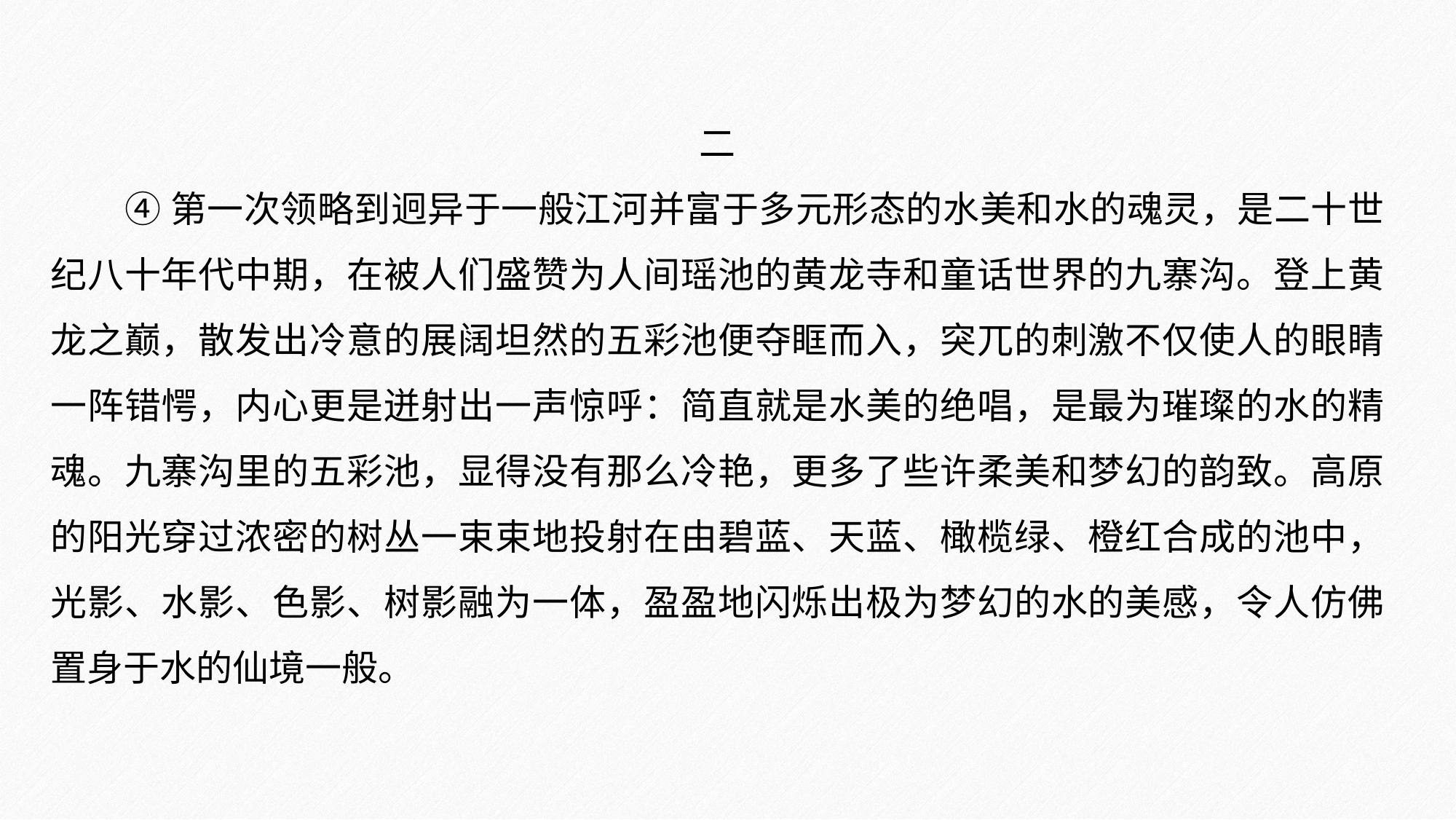

二
④第一次领略到迥异于一般江河并富于多元形态的水美和水的魂灵，是二十世纪八十年代中期，在被人们盛赞为人间瑶池的黄龙寺和童话世界的九寨沟。登上黄龙之巅，散发出冷意的展阔坦然的五彩池便夺眶而入，突兀的刺激不仅使人的眼睛一阵错愕，内心更是迸射出一声惊呼：简直就是水美的绝唱，是最为璀璨的水的精魂。九寨沟里的五彩池，显得没有那么冷艳，更多了些许柔美和梦幻的韵致。高原的阳光穿过浓密的树丛一束束地投射在由碧蓝、天蓝、橄榄绿、橙红合成的池中，光影、水影、色影、树影融为一体，盈盈地闪烁出极为梦幻的水的美感，令人仿佛置身于水的仙境一般。